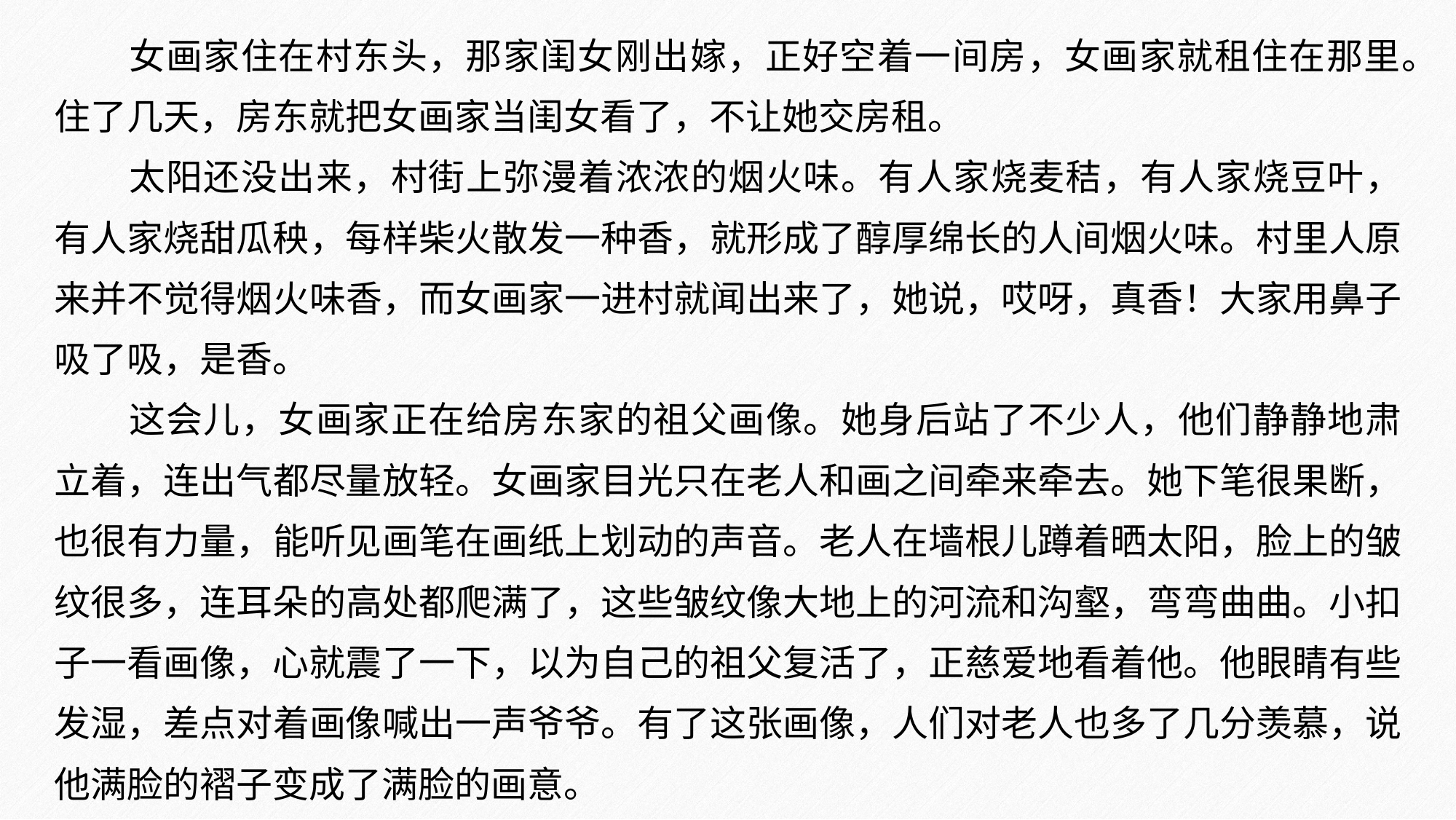

女画家住在村东头，那家闺女刚出嫁，正好空着一间房，女画家就租住在那里。住了几天，房东就把女画家当闺女看了，不让她交房租。
太阳还没出来，村街上弥漫着浓浓的烟火味。有人家烧麦秸，有人家烧豆叶，有人家烧甜瓜秧，每样柴火散发一种香，就形成了醇厚绵长的人间烟火味。村里人原来并不觉得烟火味香，而女画家一进村就闻出来了，她说，哎呀，真香！大家用鼻子吸了吸，是香。
这会儿，女画家正在给房东家的祖父画像。她身后站了不少人，他们静静地肃立着，连出气都尽量放轻。女画家目光只在老人和画之间牵来牵去。她下笔很果断，也很有力量，能听见画笔在画纸上划动的声音。老人在墙根儿蹲着晒太阳，脸上的皱纹很多，连耳朵的高处都爬满了，这些皱纹像大地上的河流和沟壑，弯弯曲曲。小扣子一看画像，心就震了一下，以为自己的祖父复活了，正慈爱地看着他。他眼睛有些发湿，差点对着画像喊出一声爷爷。有了这张画像，人们对老人也多了几分羡慕，说他满脸的褶子变成了满脸的画意。